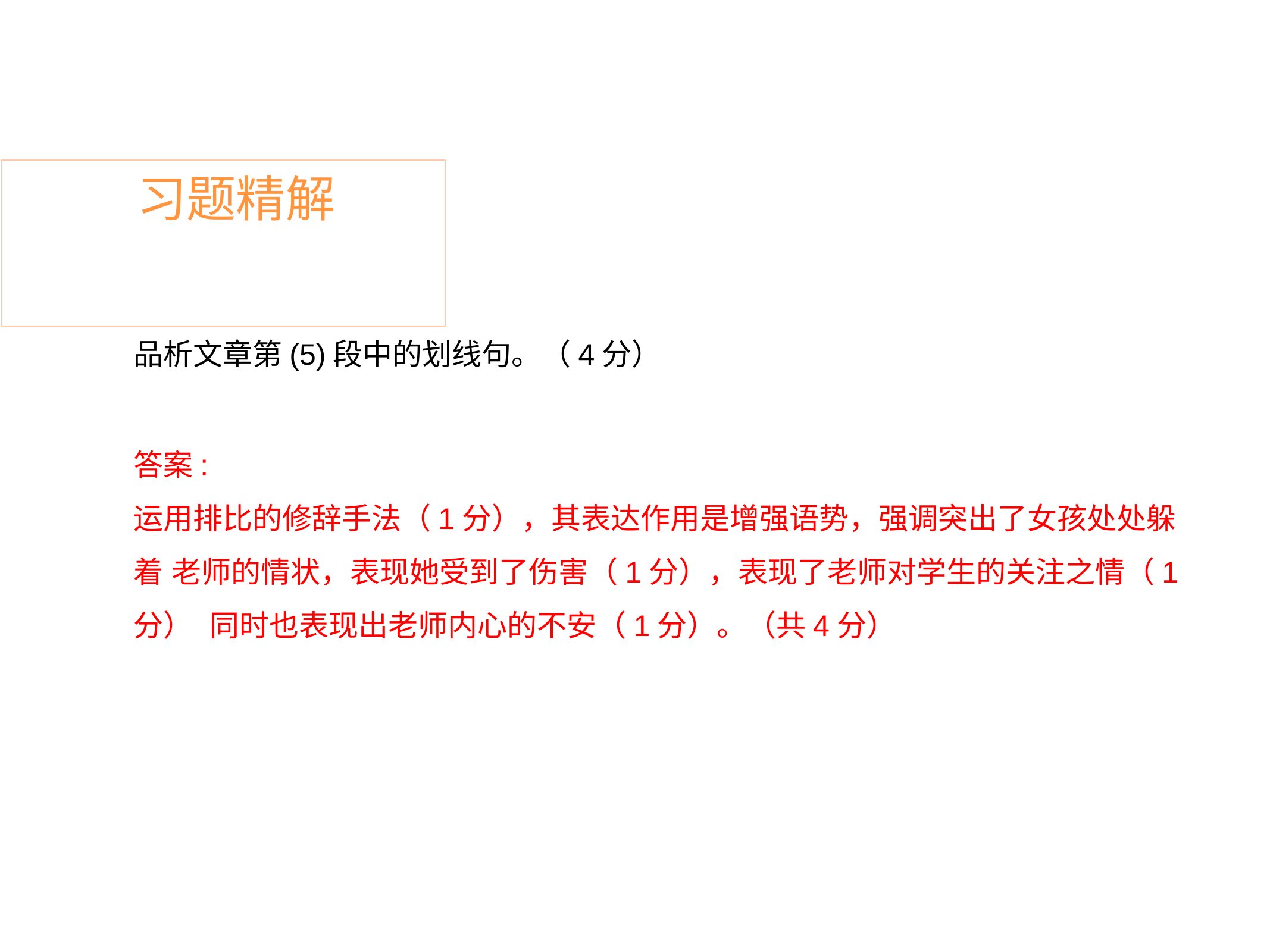

# 习题精解
品析文章第(5)段中的划线句。（4分）

答案:
运用排比的修辞手法（1分），其表达作用是增强语势，强调突出了女孩处处躲着 老师的情状，表现她受到了伤害（1分），表现了老师对学生的关注之情（1分）  同时也表现出老师内心的不安（1分）。（共4分）